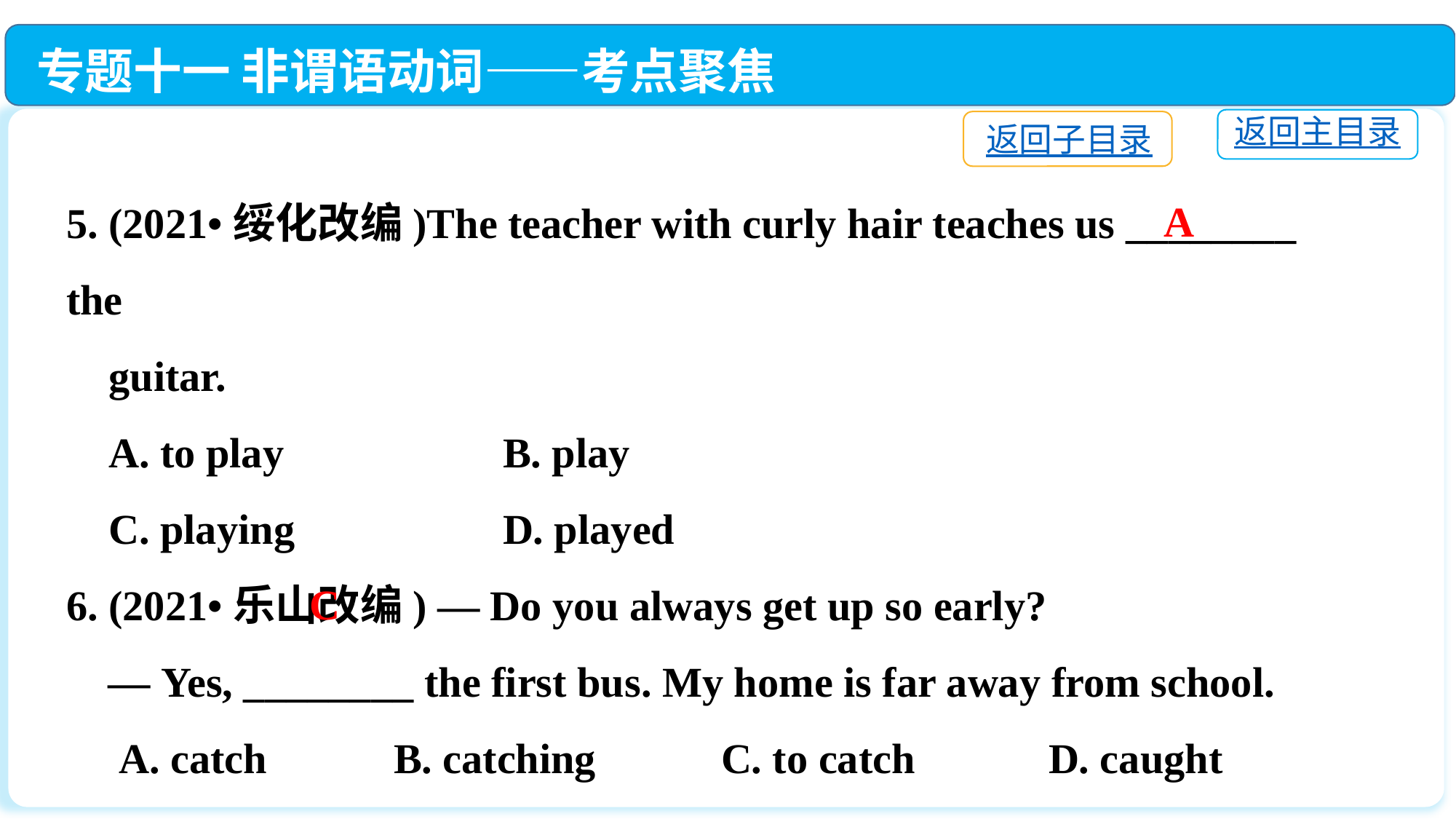

专题十一 非谓语动词——考点聚焦

返回主目录

返回子目录
5. (2021•绥化改编)The teacher with curly hair teaches us ________ the
    guitar.
    A. to play　　　	B. play
    C. playing　　		D. played
6. (2021•乐山改编) — Do you always get up so early?
    — Yes, ________ the first bus. My home is far away from school.
     A. catch　　	B. catching		C. to catch　　	D. caught

A
C